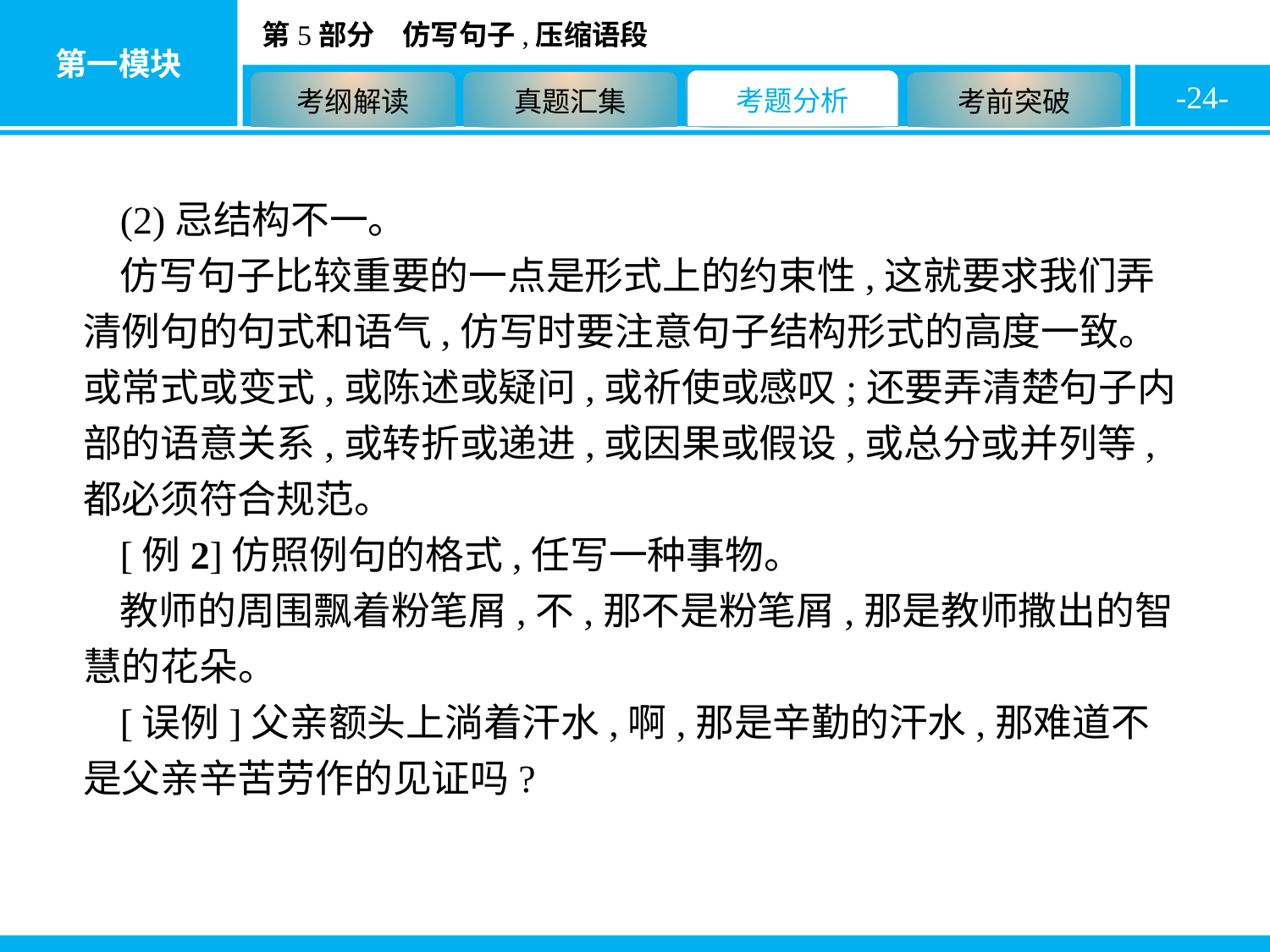

-24-
(2)忌结构不一。
仿写句子比较重要的一点是形式上的约束性,这就要求我们弄清例句的句式和语气,仿写时要注意句子结构形式的高度一致。或常式或变式,或陈述或疑问,或祈使或感叹;还要弄清楚句子内部的语意关系,或转折或递进,或因果或假设,或总分或并列等,都必须符合规范。
[例2]仿照例句的格式,任写一种事物。
教师的周围飘着粉笔屑,不,那不是粉笔屑,那是教师撒出的智慧的花朵。
[误例]父亲额头上淌着汗水,啊,那是辛勤的汗水,那难道不是父亲辛苦劳作的见证吗?